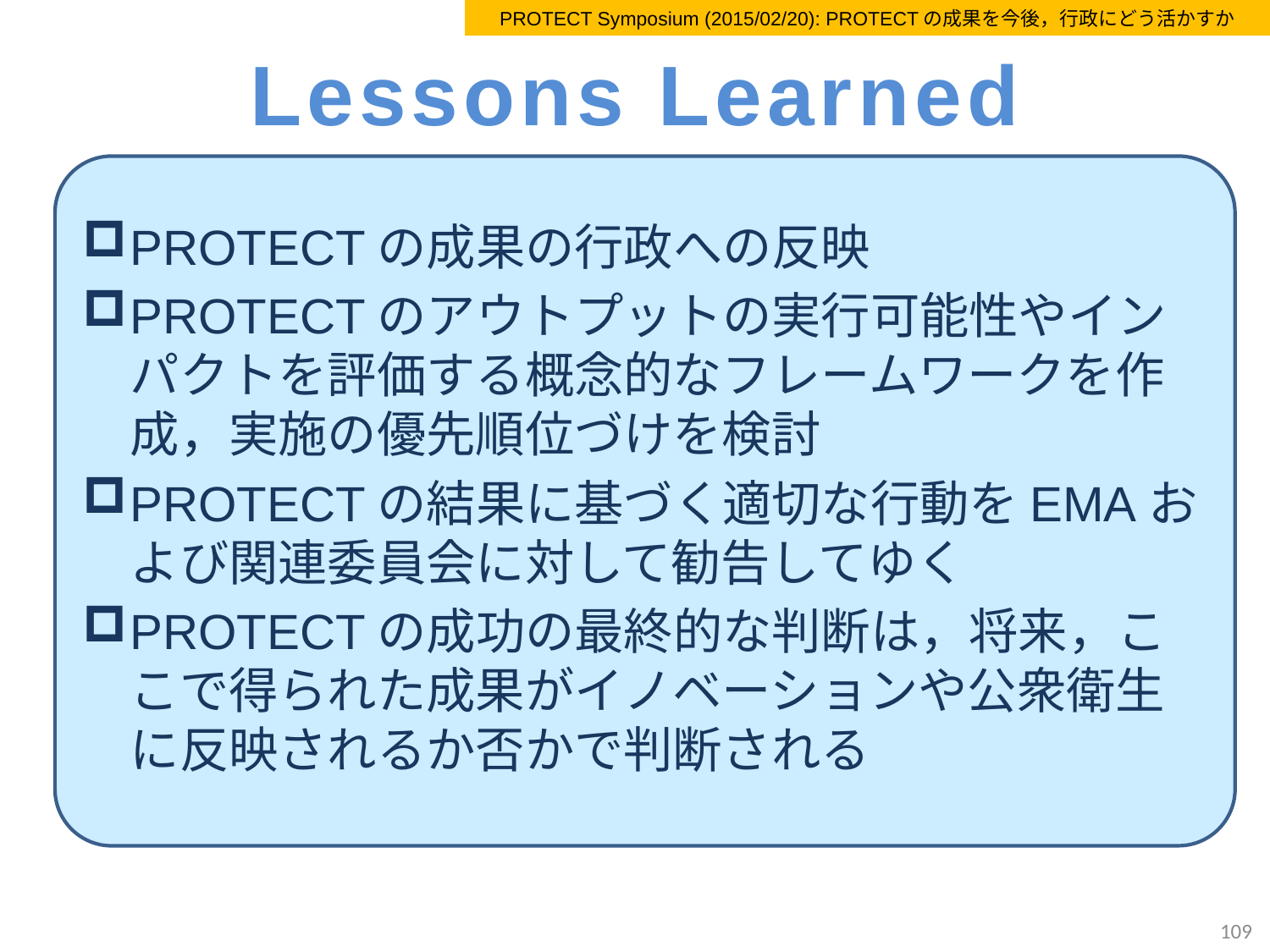

PROTECT Symposium (2015/02/20): PROTECTの成果を今後，行政にどう活かすか
# Lessons Learned

PROTECTの成果の行政への反映
PROTECTのアウトプットの実行可能性やインパクトを評価する概念的なフレームワークを作成，実施の優先順位づけを検討
PROTECTの結果に基づく適切な行動をEMAおよび関連委員会に対して勧告してゆく
PROTECTの成功の最終的な判断は，将来，ここで得られた成果がイノベーションや公衆衛生に反映されるか否かで判断される

109